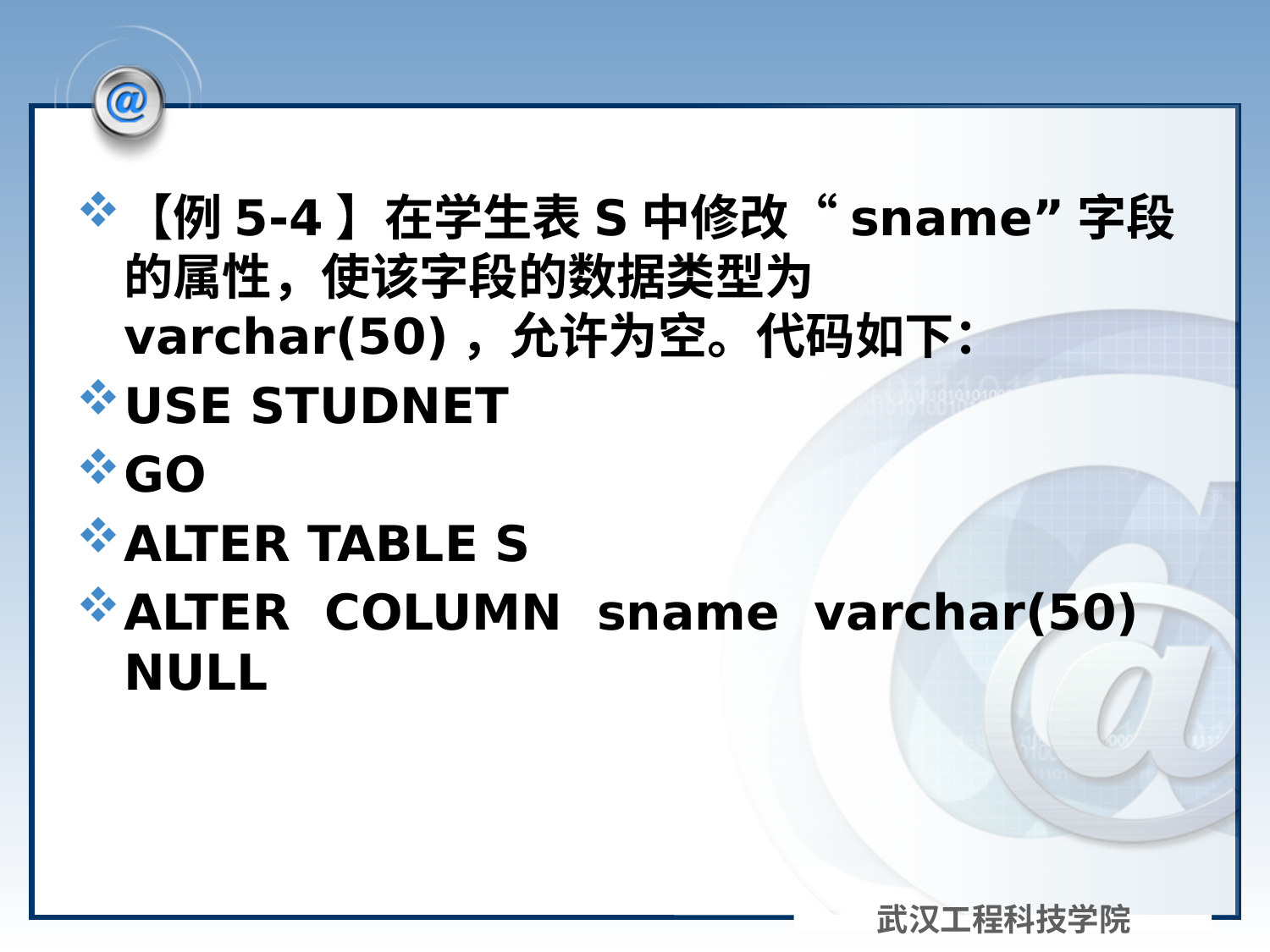

#
【例5-4】在学生表S中修改“sname”字段的属性，使该字段的数据类型为varchar(50)，允许为空。代码如下：
USE STUDNET
GO
ALTER TABLE S
ALTER  COLUMN  sname  varchar(50)  NULL

武汉工程科技学院